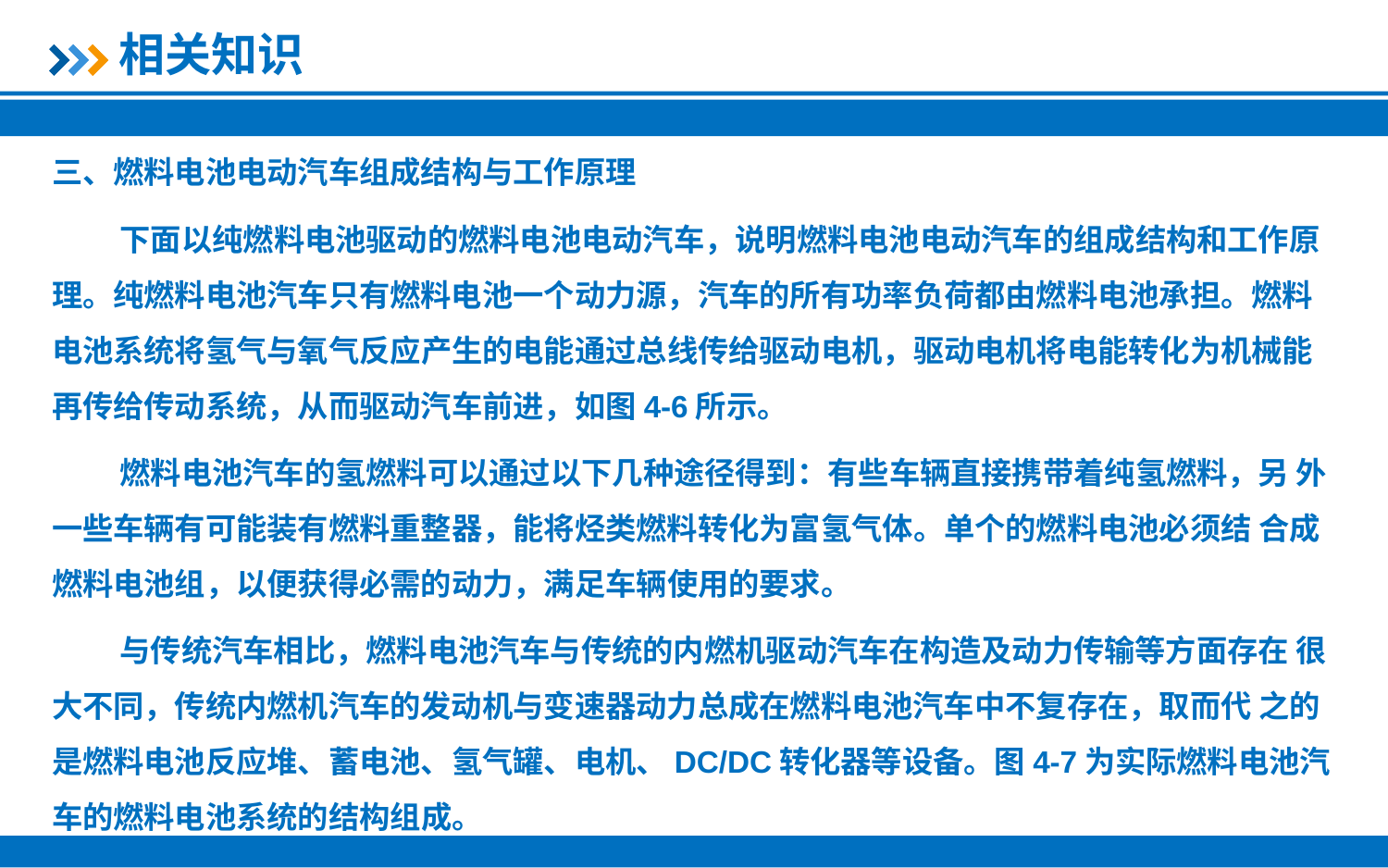

相关知识
三、燃料电池电动汽车组成结构与工作原理
下面以纯燃料电池驱动的燃料电池电动汽车，说明燃料电池电动汽车的组成结构和工作原理。纯燃料电池汽车只有燃料电池一个动力源，汽车的所有功率负荷都由燃料电池承担。燃料电池系统将氢气与氧气反应产生的电能通过总线传给驱动电机，驱动电机将电能转化为机械能再传给传动系统，从而驱动汽车前进，如图4-6所示。
燃料电池汽车的氢燃料可以通过以下几种途径得到：有些车辆直接携带着纯氢燃料，另 外一些车辆有可能装有燃料重整器，能将烃类燃料转化为富氢气体。单个的燃料电池必须结 合成燃料电池组，以便获得必需的动力，满足车辆使用的要求。
与传统汽车相比，燃料电池汽车与传统的内燃机驱动汽车在构造及动力传输等方面存在 很大不同，传统内燃机汽车的发动机与变速器动力总成在燃料电池汽车中不复存在，取而代 之的是燃料电池反应堆、蓄电池、氢气罐、电机、DC/DC转化器等设备。图4-7为实际燃料电池汽车的燃料电池系统的结构组成。